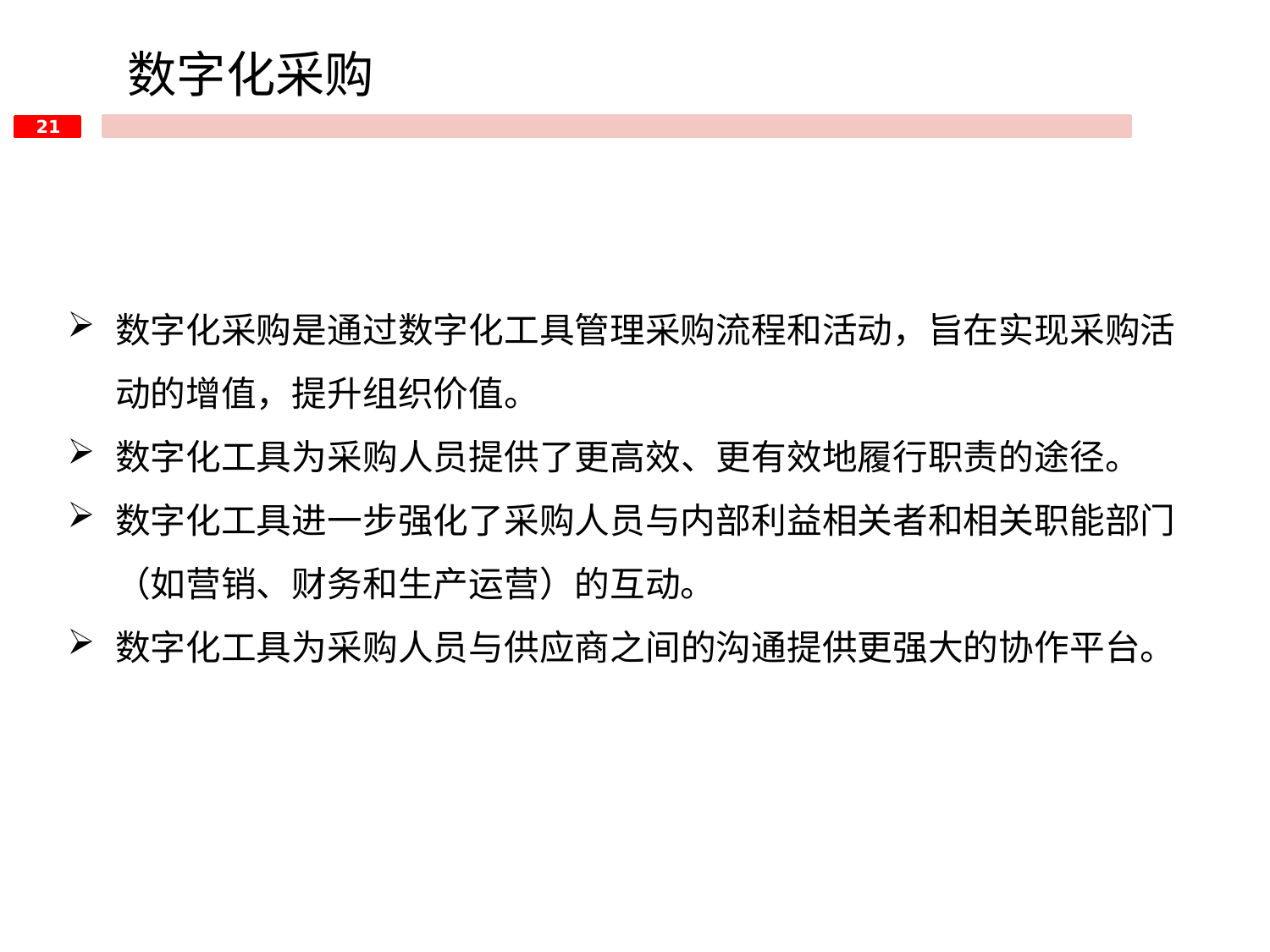

数字化采购
21

数字化采购是通过数字化工具管理采购流程和活动，旨在实现采购活动的增值，提升组织价值。
数字化工具为采购人员提供了更高效、更有效地履行职责的途径。
数字化工具进一步强化了采购人员与内部利益相关者和相关职能部门（如营销、财务和生产运营）的互动。
数字化工具为采购人员与供应商之间的沟通提供更强大的协作平台。